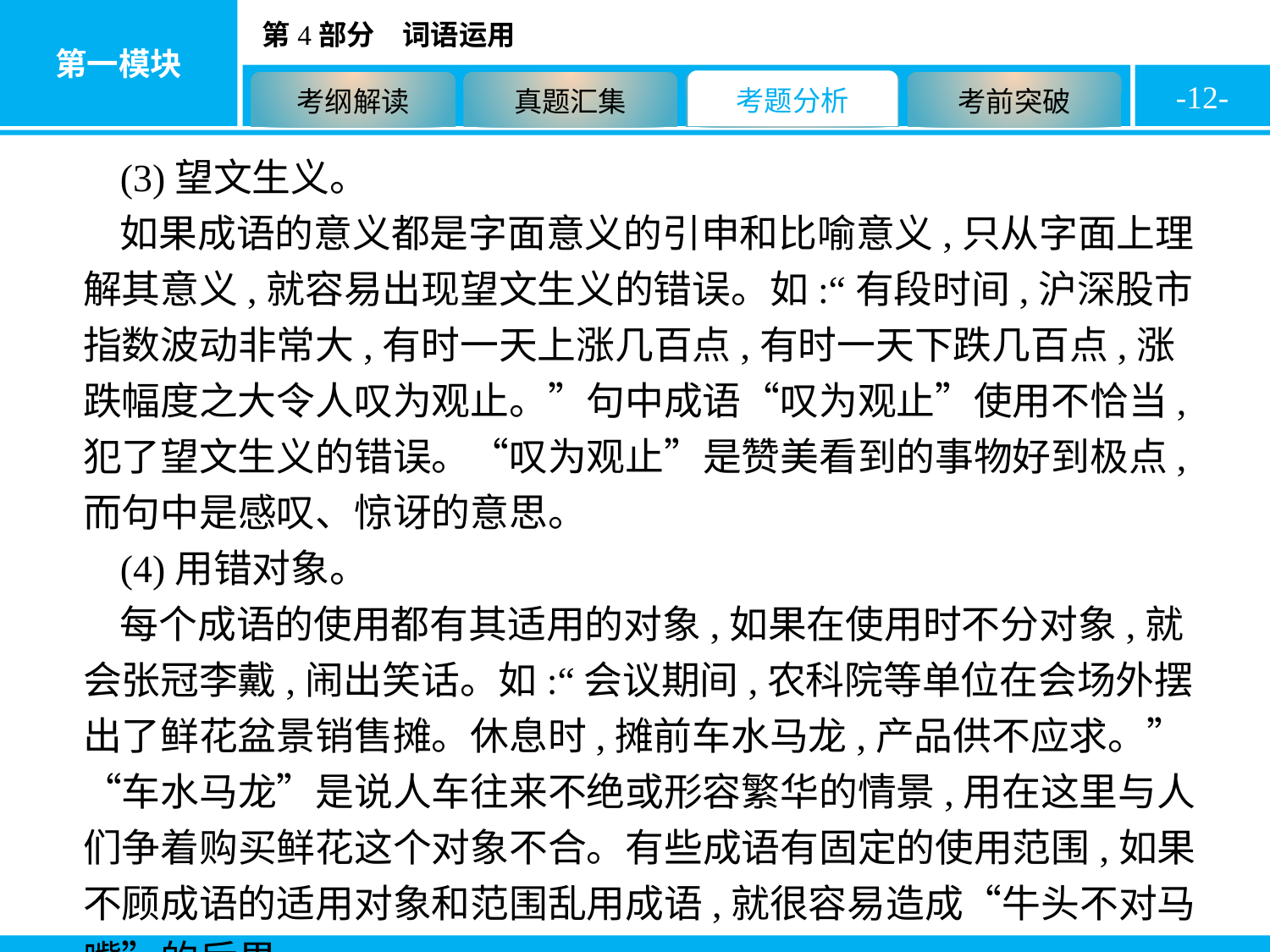

-12-
(3)望文生义。
如果成语的意义都是字面意义的引申和比喻意义,只从字面上理解其意义,就容易出现望文生义的错误。如:“有段时间,沪深股市指数波动非常大,有时一天上涨几百点,有时一天下跌几百点,涨跌幅度之大令人叹为观止。”句中成语“叹为观止”使用不恰当,犯了望文生义的错误。“叹为观止”是赞美看到的事物好到极点,而句中是感叹、惊讶的意思。
(4)用错对象。
每个成语的使用都有其适用的对象,如果在使用时不分对象,就会张冠李戴,闹出笑话。如:“会议期间,农科院等单位在会场外摆出了鲜花盆景销售摊。休息时,摊前车水马龙,产品供不应求。”“车水马龙”是说人车往来不绝或形容繁华的情景,用在这里与人们争着购买鲜花这个对象不合。有些成语有固定的使用范围,如果不顾成语的适用对象和范围乱用成语,就很容易造成“牛头不对马嘴”的后果。